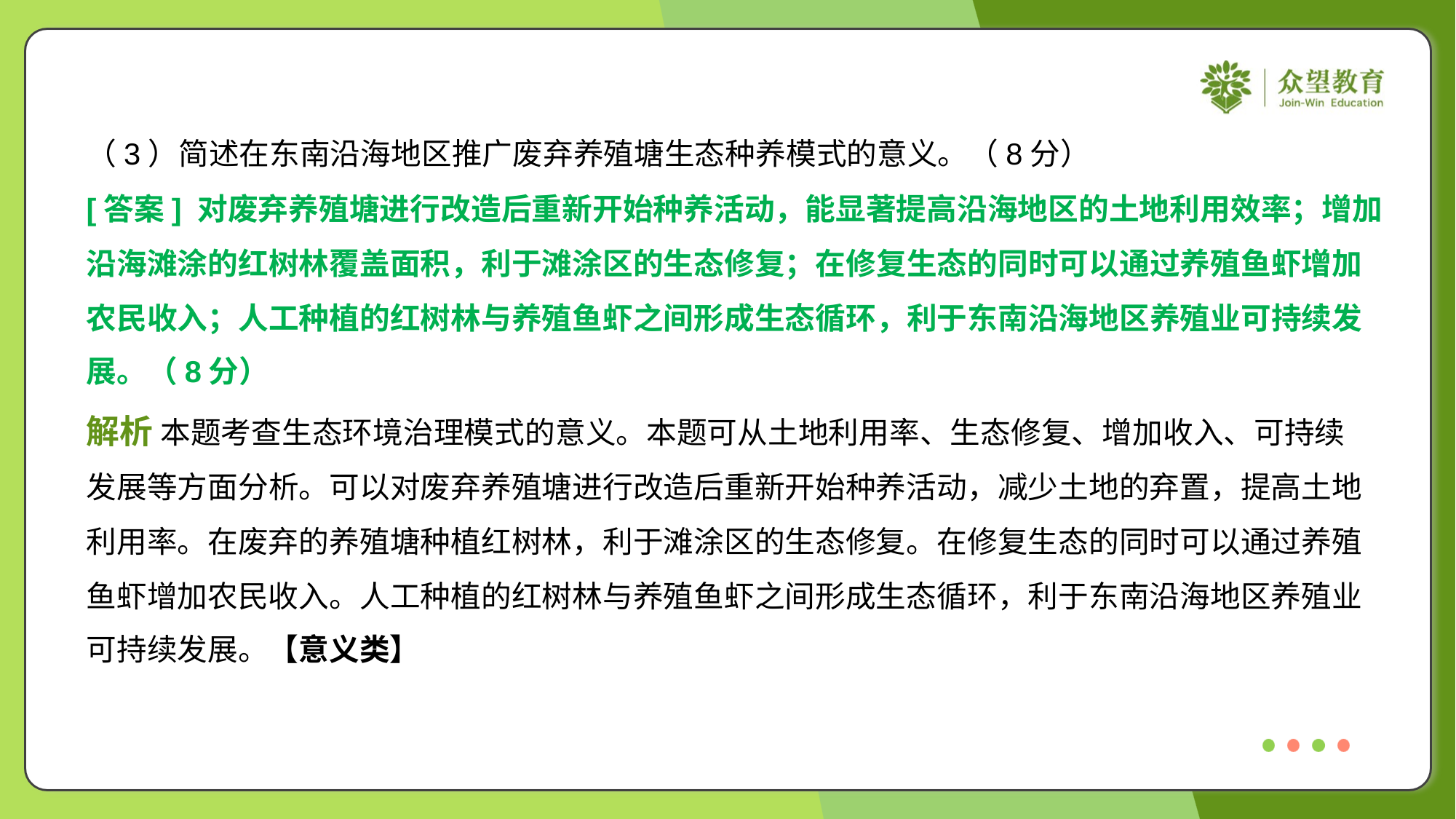

（3）简述在东南沿海地区推广废弃养殖塘生态种养模式的意义。（8分）
[答案] 对废弃养殖塘进行改造后重新开始种养活动，能显著提高沿海地区的土地利用效率；增加
沿海滩涂的红树林覆盖面积，利于滩涂区的生态修复；在修复生态的同时可以通过养殖鱼虾增加
农民收入；人工种植的红树林与养殖鱼虾之间形成生态循环，利于东南沿海地区养殖业可持续发
展。（8分）
解析 本题考查生态环境治理模式的意义。本题可从土地利用率、生态修复、增加收入、可持续
发展等方面分析。可以对废弃养殖塘进行改造后重新开始种养活动，减少土地的弃置，提高土地
利用率。在废弃的养殖塘种植红树林，利于滩涂区的生态修复。在修复生态的同时可以通过养殖
鱼虾增加农民收入。人工种植的红树林与养殖鱼虾之间形成生态循环，利于东南沿海地区养殖业
可持续发展。【意义类】